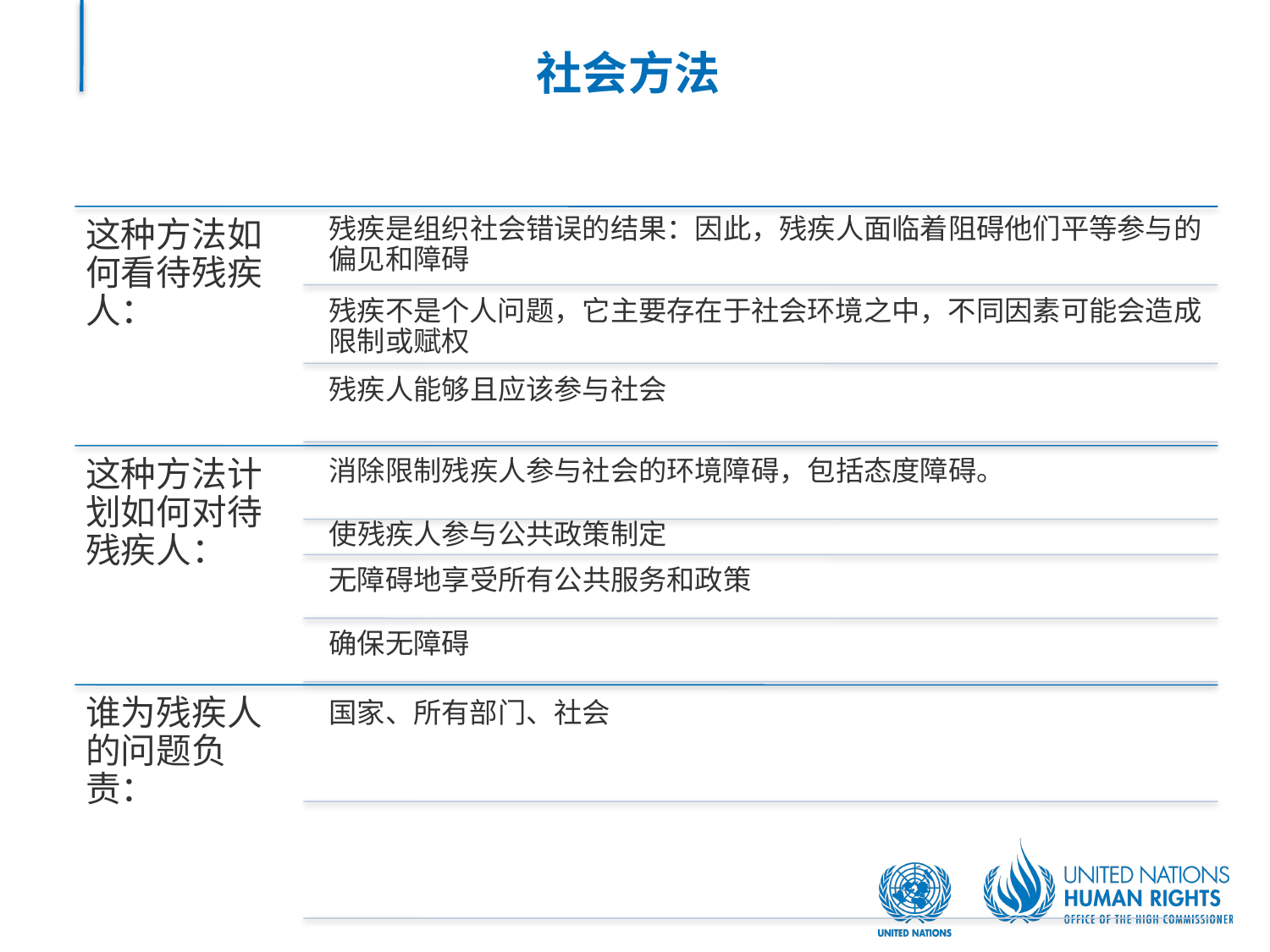

# 社会方法
这种方法如何看待残疾人：
残疾是组织社会错误的结果：因此，残疾人面临着阻碍他们平等参与的偏见和障碍
残疾不是个人问题，它主要存在于社会环境之中，不同因素可能会造成限制或赋权
残疾人能够且应该参与社会
这种方法计划如何对待残疾人：
消除限制残疾人参与社会的环境障碍，包括态度障碍。
使残疾人参与公共政策制定
无障碍地享受所有公共服务和政策
确保无障碍
谁为残疾人的问题负责：
国家、所有部门、社会